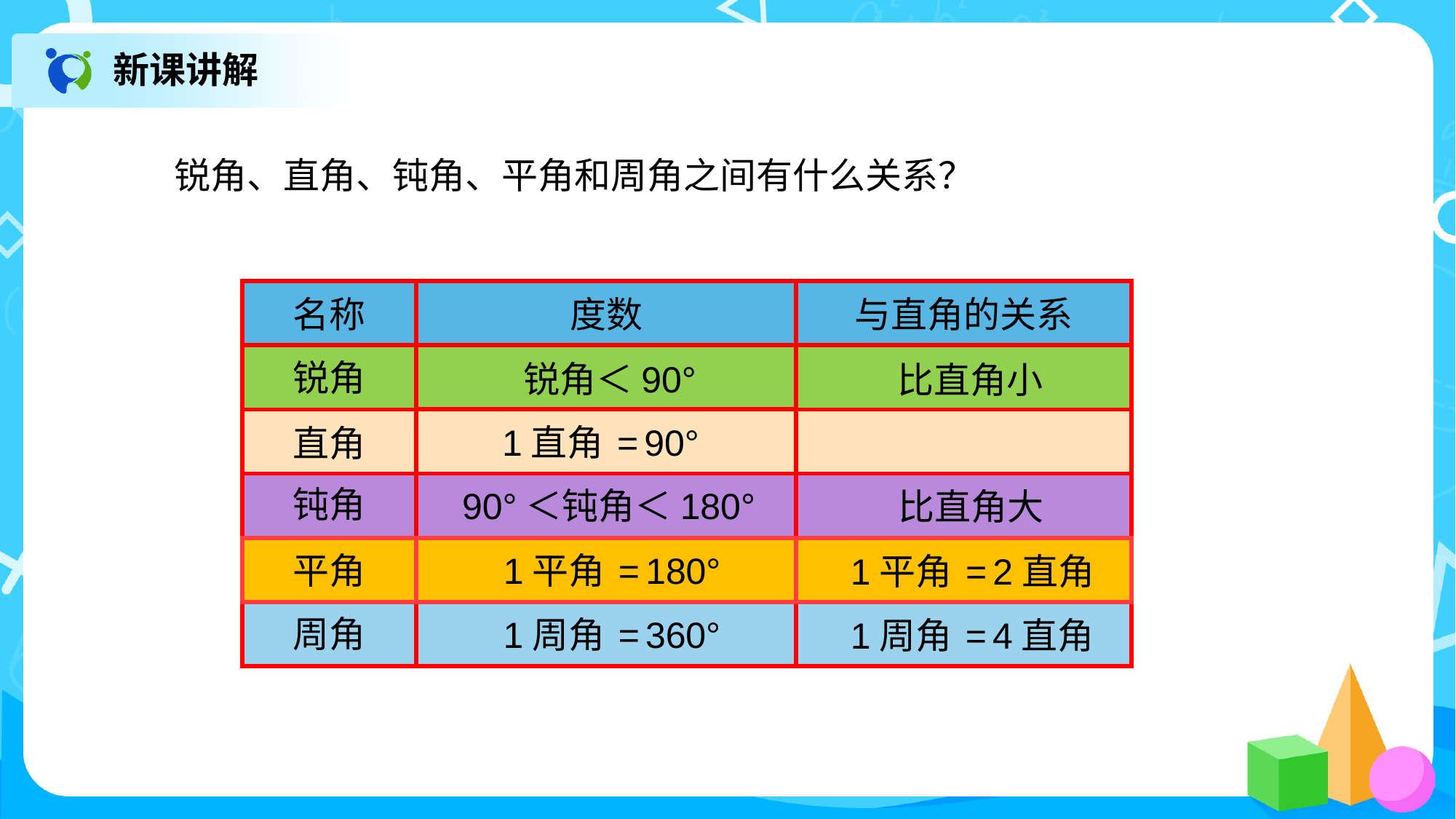

新课讲解
锐角、直角、钝角、平角和周角之间有什么关系？

名称
度数
与直角的关系
锐角
锐角＜90°
比直角小
1直角 = 90°
直角
钝角
90°＜钝角＜180°
比直角大
平角
1平角 = 180°
1平角 = 2直角
周角
1周角 = 360°
1周角 = 4直角